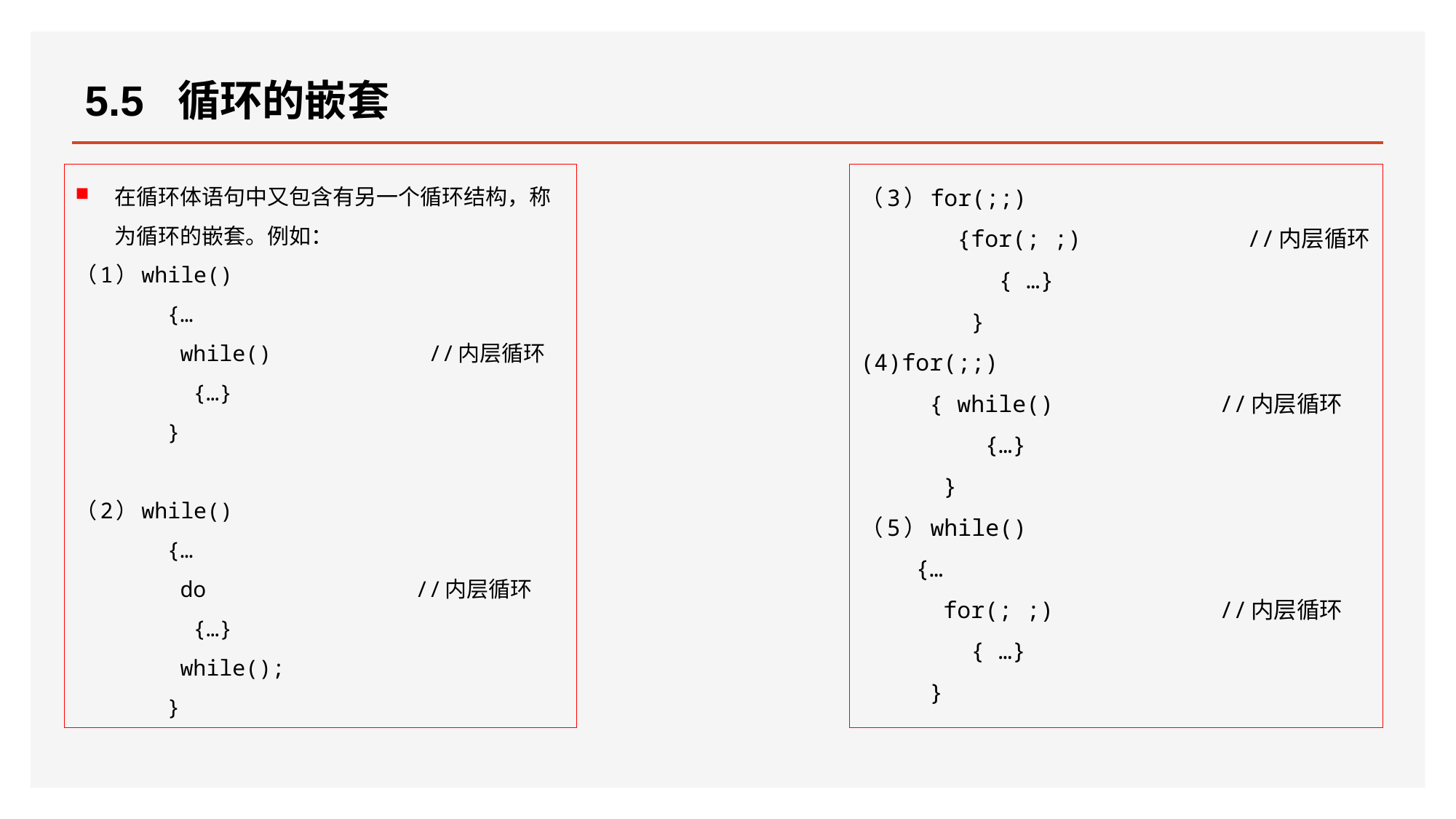

# 5.5  循环的嵌套
在循环体语句中又包含有另一个循环结构，称为循环的嵌套。例如：
（1）while()
       {…
        while()            //内层循环
         {…}
       }

（2）while()
       {…
        do                //内层循环
         {…}
        while();
       }
（3）for(;;)
       {for(; ;)            //内层循环
          { …}
        }
(4)for(;;)
     { while()            //内层循环
         {…}
      }
（5）while()
    {…
      for(; ;)            //内层循环
        { …}
     }